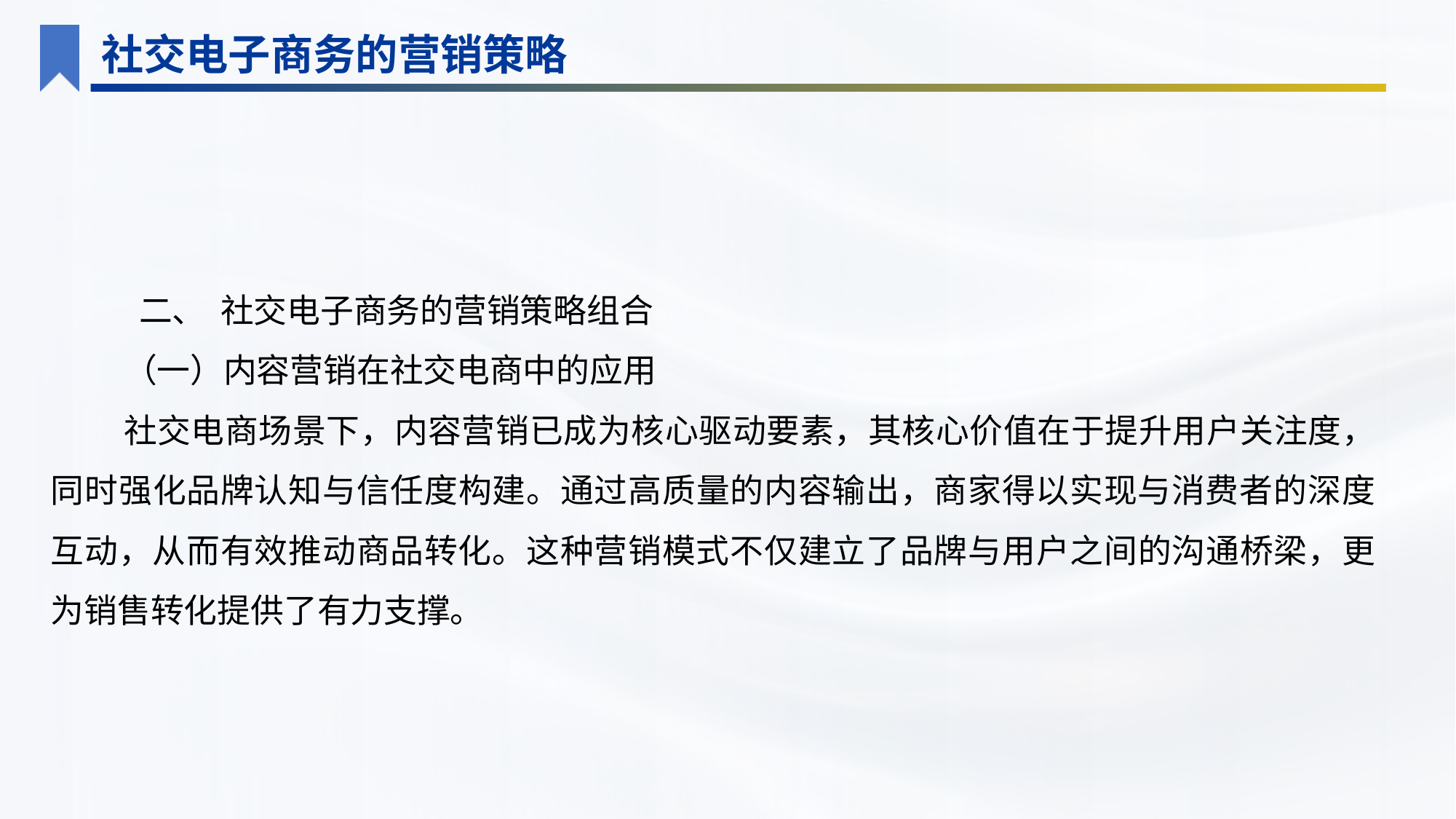

社交电子商务的营销策略
 二、  社交电子商务的营销策略组合
（一）内容营销在社交电商中的应用
社交电商场景下，内容营销已成为核心驱动要素，其核心价值在于提升用户关注度，同时强化品牌认知与信任度构建。通过高质量的内容输出，商家得以实现与消费者的深度互动，从而有效推动商品转化。这种营销模式不仅建立了品牌与用户之间的沟通桥梁，更为销售转化提供了有力支撑。